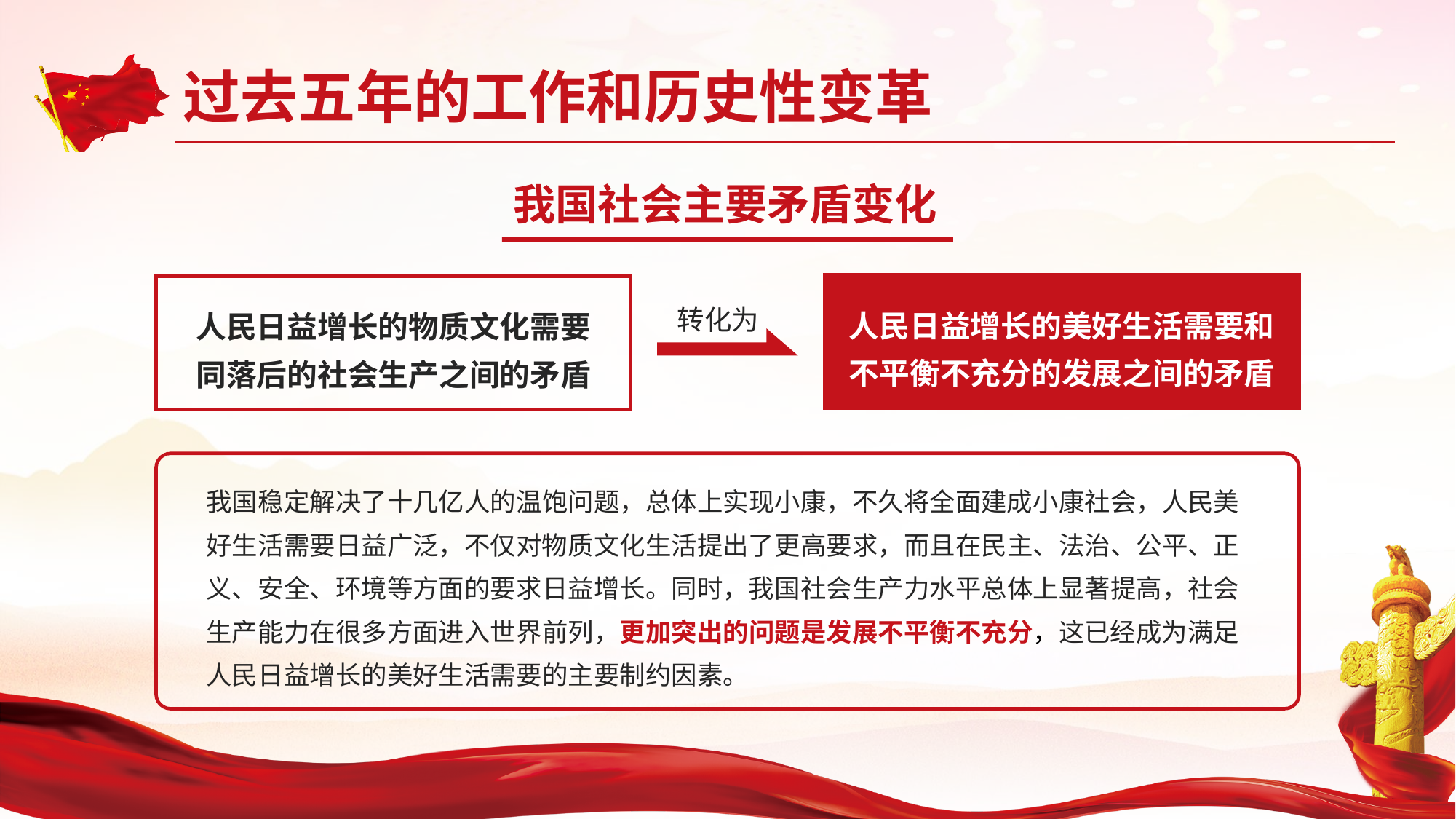

我国社会主要矛盾变化

人民日益增长的美好生活需要和不平衡不充分的发展之间的矛盾

人民日益增长的物质文化需要同落后的社会生产之间的矛盾
转化为

我国稳定解决了十几亿人的温饱问题，总体上实现小康，不久将全面建成小康社会，人民美好生活需要日益广泛，不仅对物质文化生活提出了更高要求，而且在民主、法治、公平、正义、安全、环境等方面的要求日益增长。同时，我国社会生产力水平总体上显著提高，社会生产能力在很多方面进入世界前列，更加突出的问题是发展不平衡不充分，这已经成为满足人民日益增长的美好生活需要的主要制约因素。